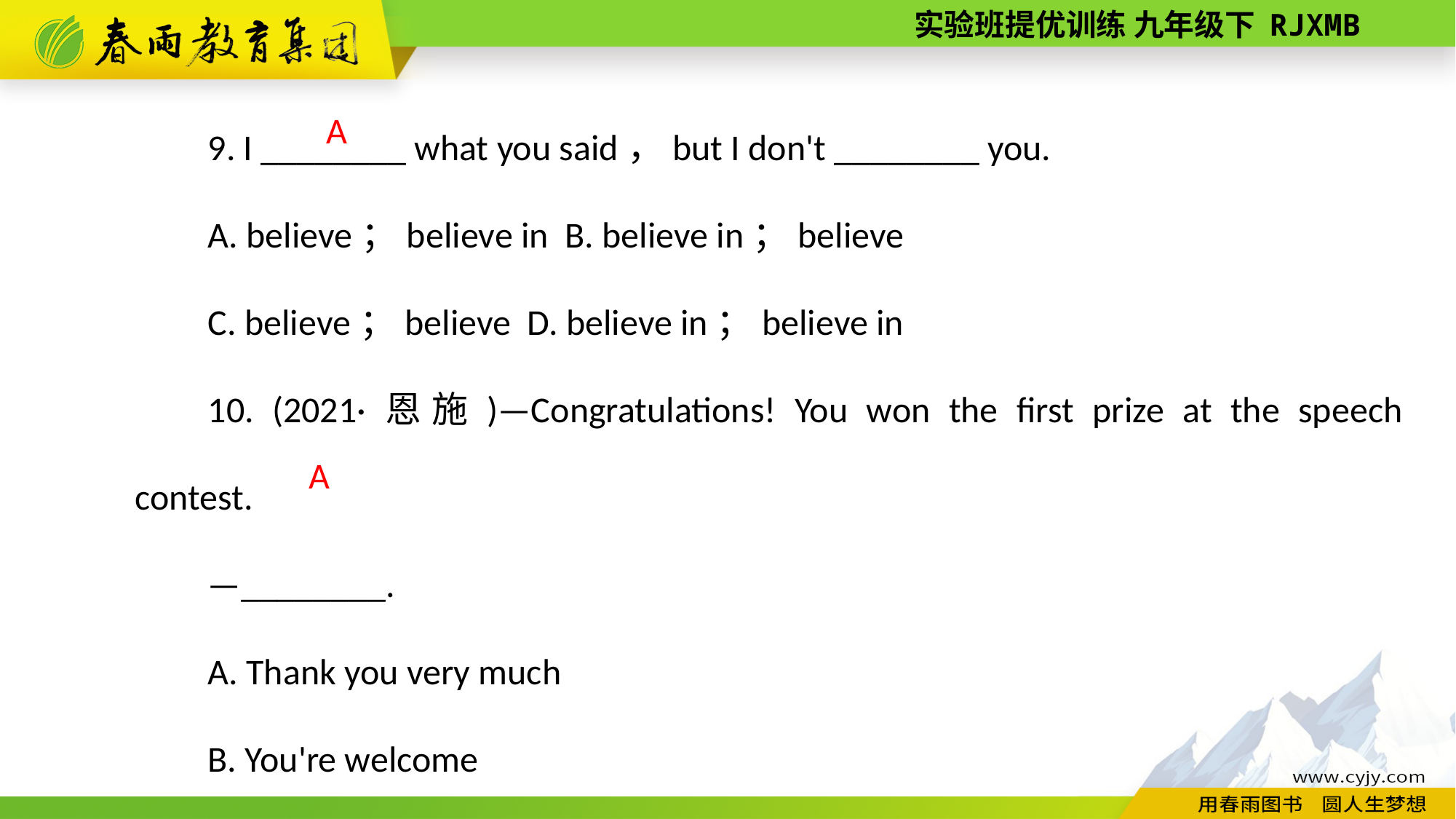

9. I ________ what you said，but I don't ________ you.
A. believe；believe in  B. believe in；believe
C. believe；believe  D. believe in；believe in
10. (2021·恩施)—Congratulations! You won the first prize at the speech contest.
—________.
A. Thank you very much
B. You're welcome
C. With pleasure
A
 A